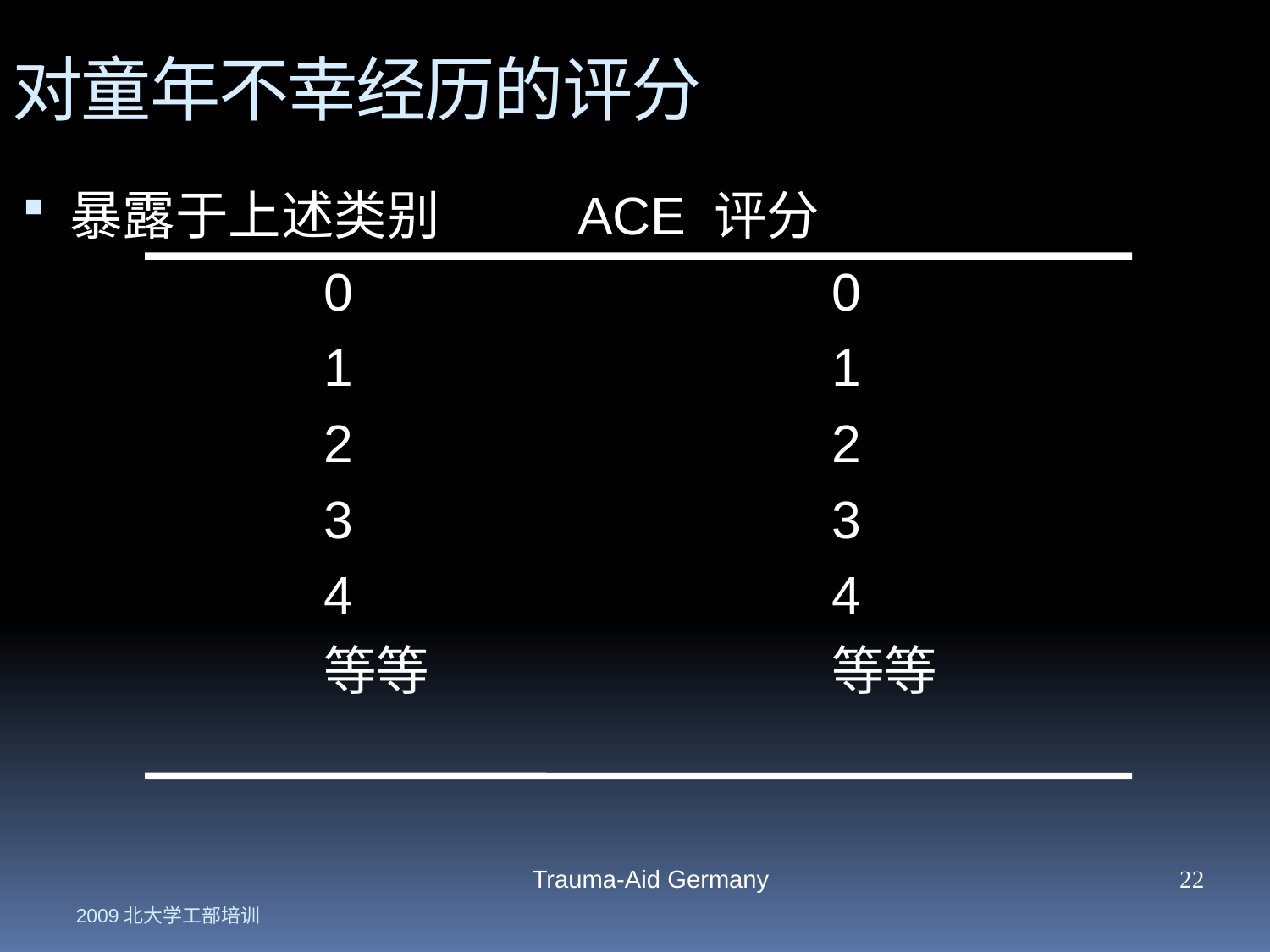

对童年不幸经历的评分
暴露于上述类别		ACE 评分
			0				0
			1				1
			2				2
			3			 	3
			4				4
			等等				等等

Trauma-Aid Germany
22
2009北大学工部培训